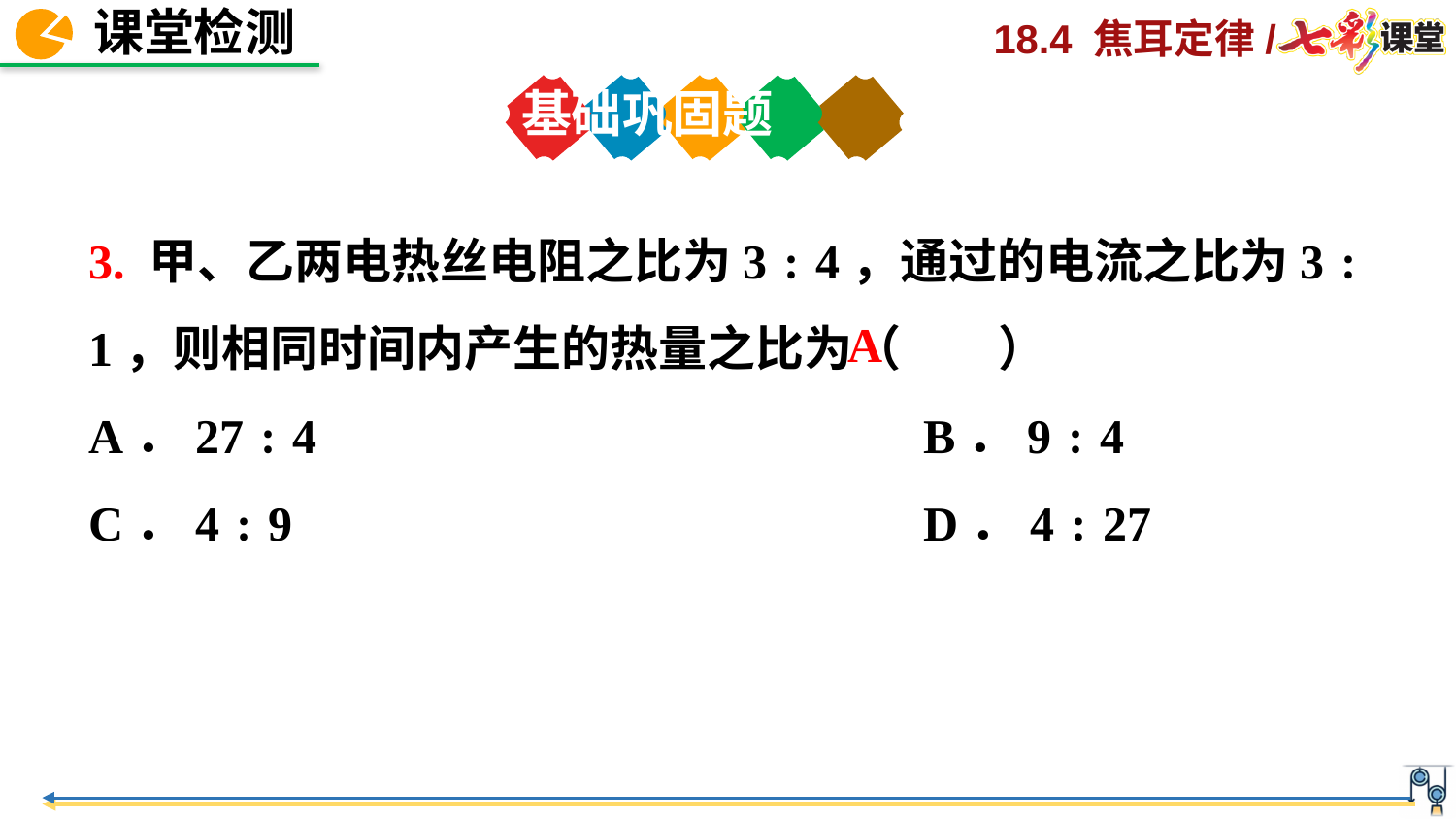

基础巩固题

3. 甲、乙两电热丝电阻之比为3﹕4，通过的电流之比为3﹕1，则相同时间内产生的热量之比为（　　）
A．27﹕4                                                  B．9﹕4
C．4﹕9                                                    D．4﹕27
A